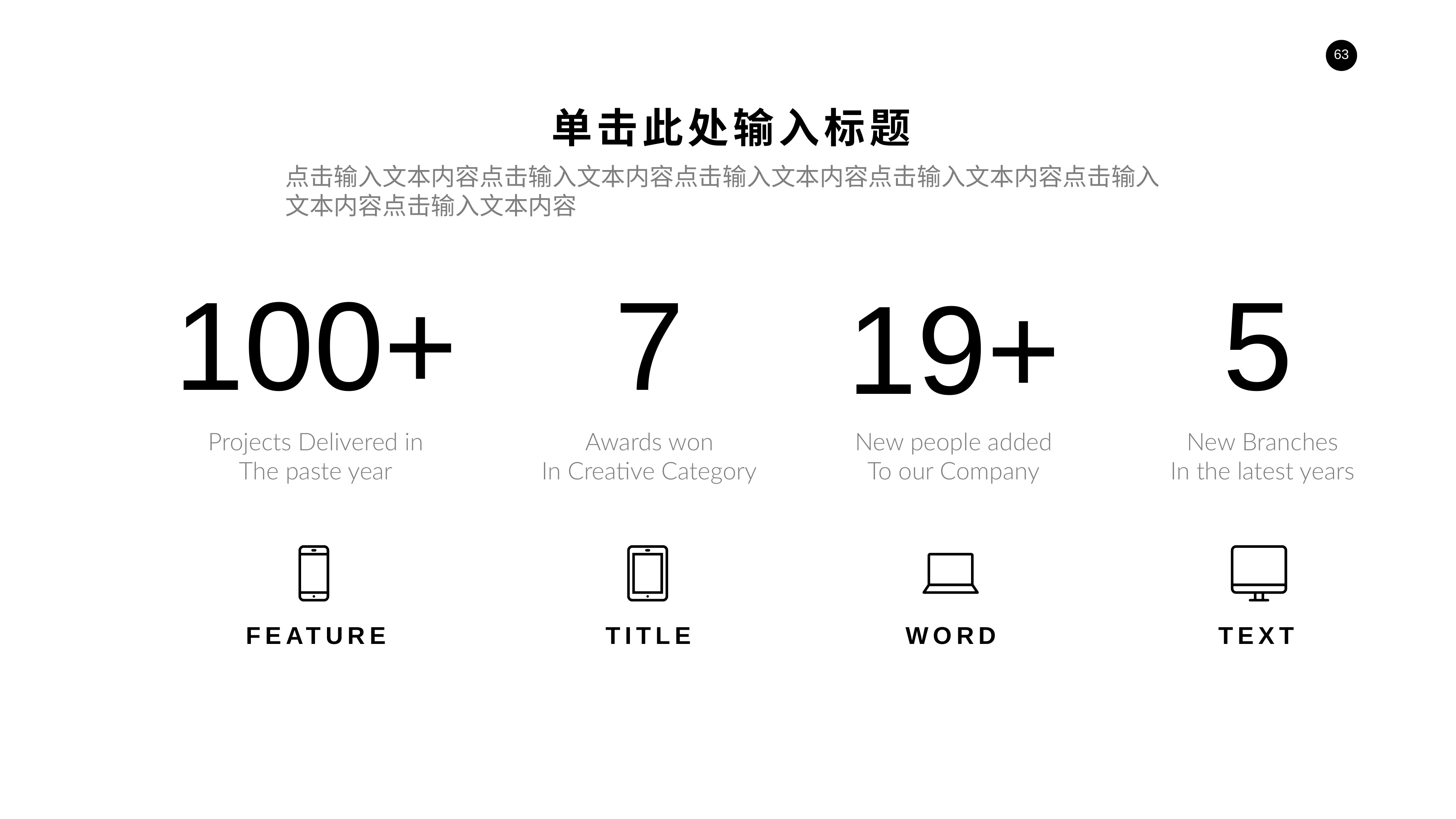

单击此处输入标题
点击输入文本内容点击输入文本内容点击输入文本内容点击输入文本内容点击输入文本内容点击输入文本内容
100+
7
5
19+
Projects Delivered in
The paste year
Awards won
In Creative Category
New people added
To our Company
New Branches
In the latest years

FEATURE
TITLE
WORD
TEXT